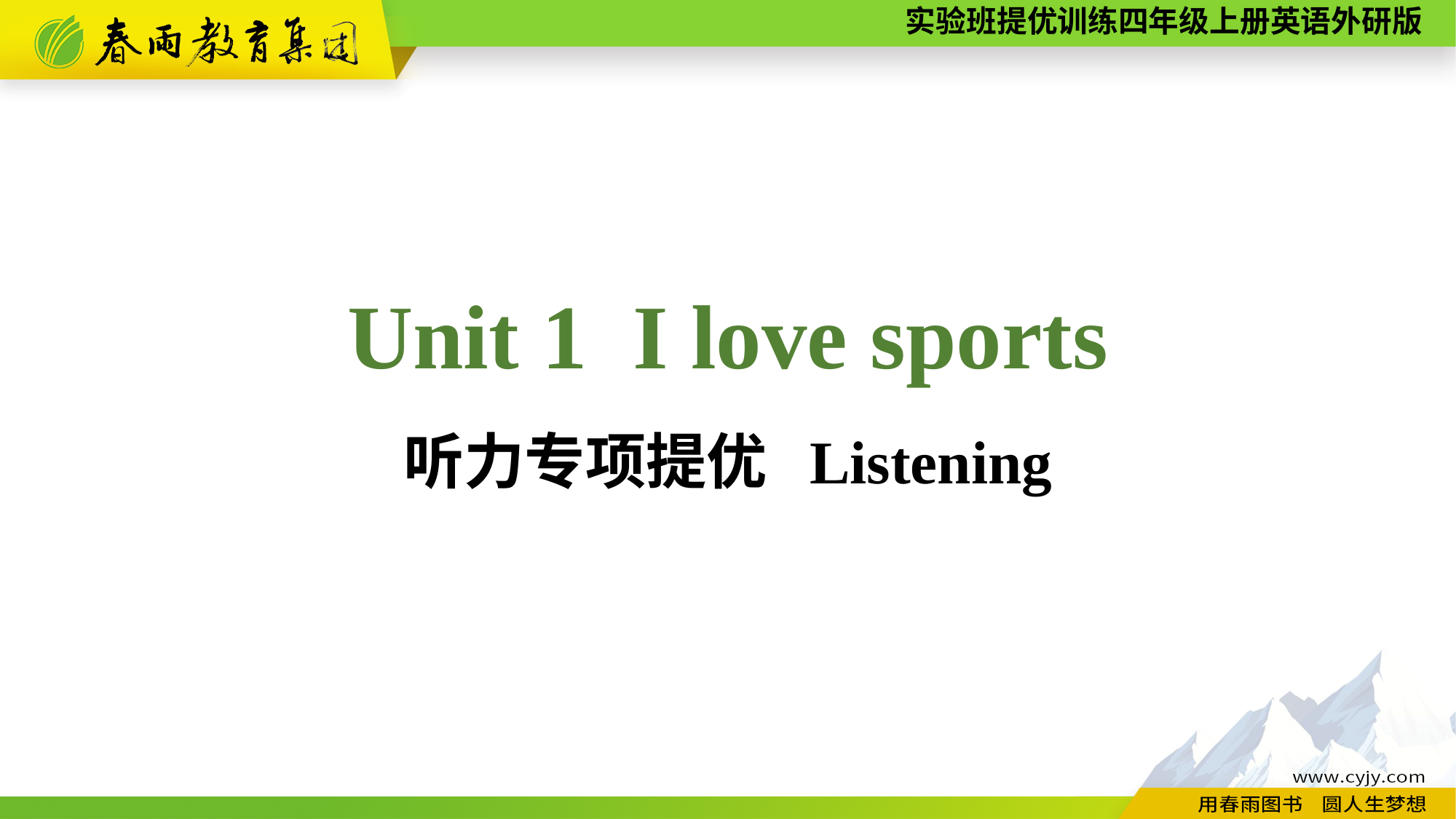

Unit 1  I love sports
听力专项提优  Listening